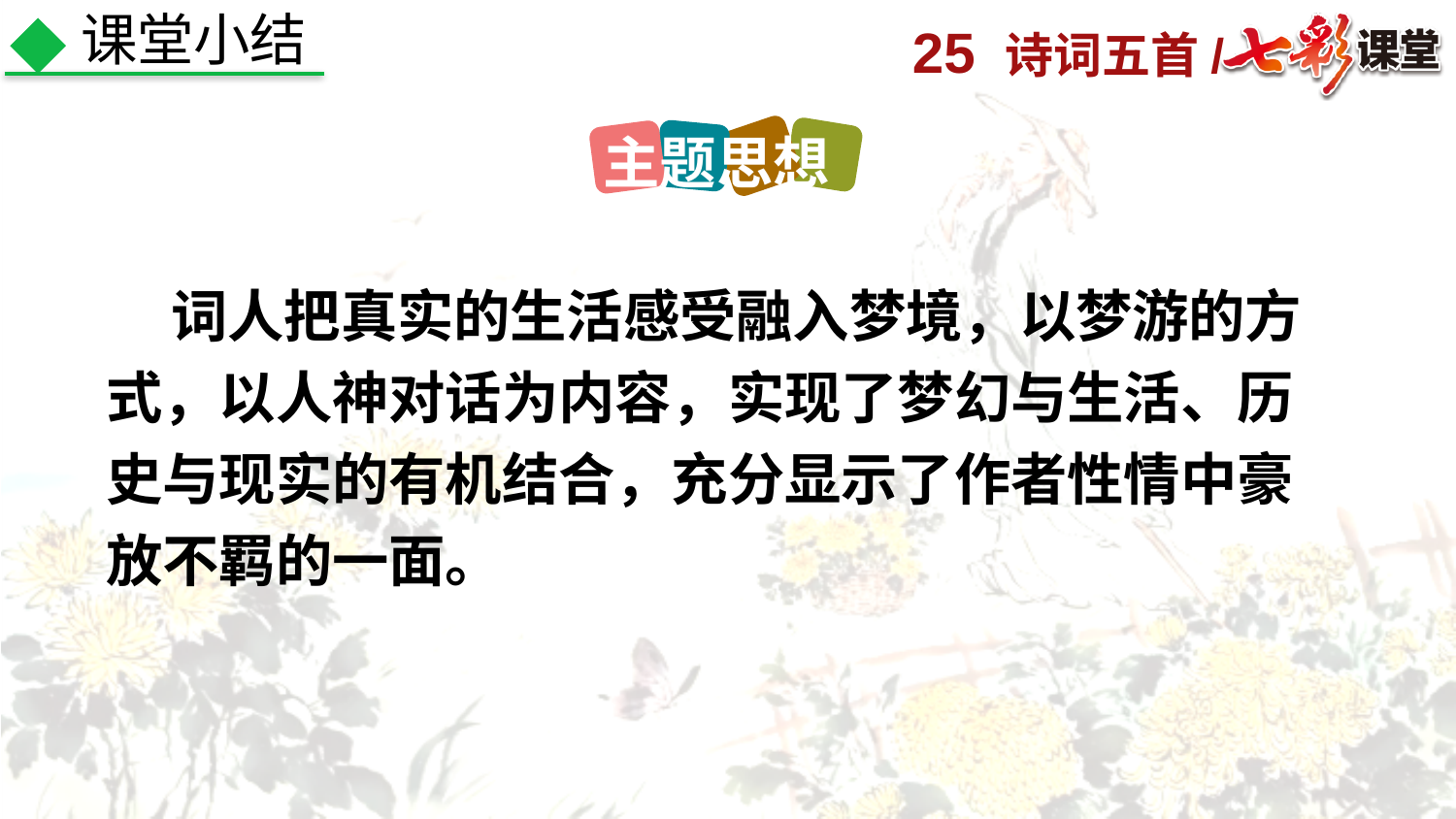

课堂小结

主题思想

    词人把真实的生活感受融入梦境，以梦游的方式，以人神对话为内容，实现了梦幻与生活、历史与现实的有机结合，充分显示了作者性情中豪放不羁的一面。